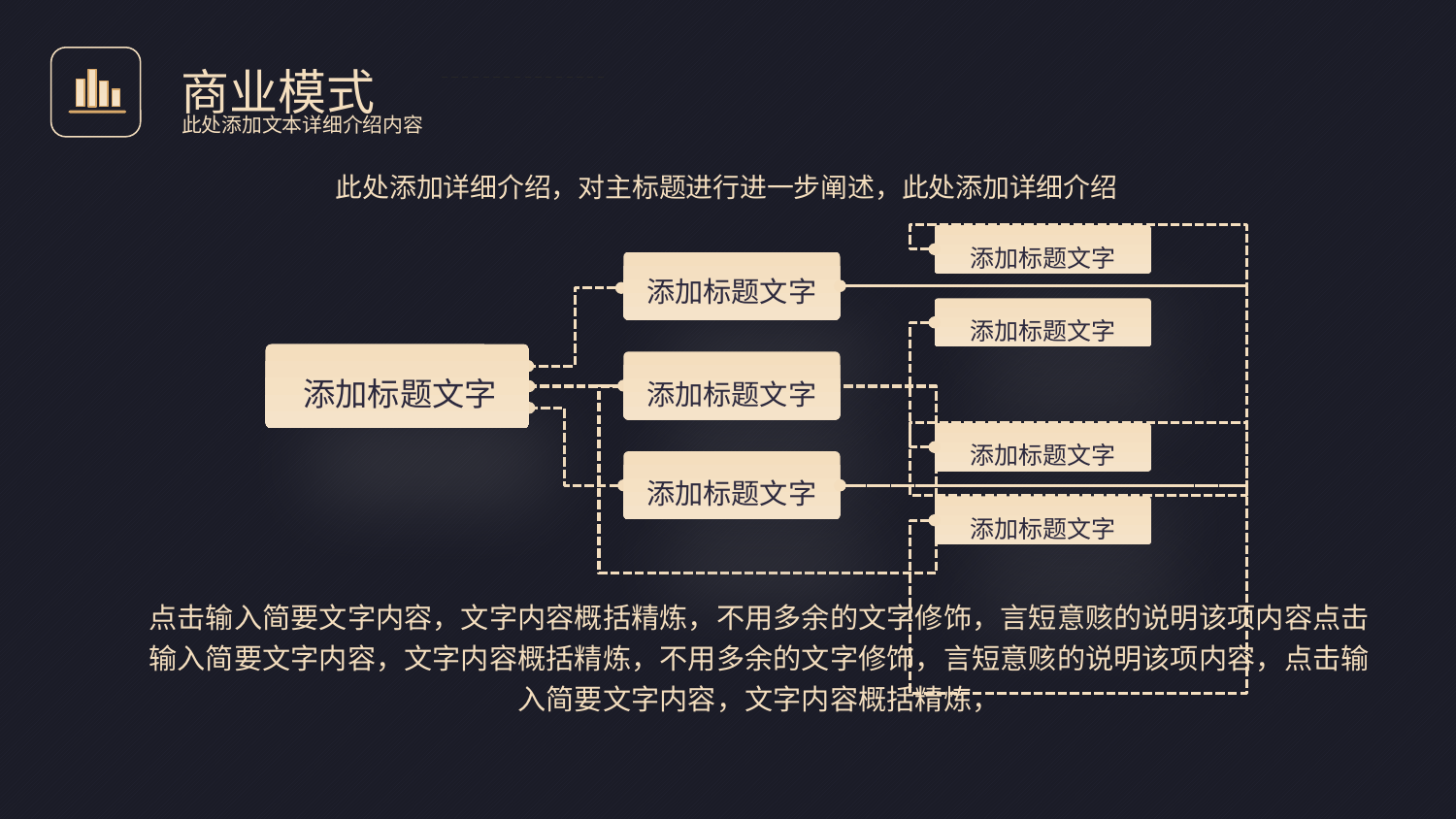

商业模式

此处添加文本详细介绍内容
此处添加详细介绍，对主标题进行进一步阐述，此处添加详细介绍

添加标题文字

添加标题文字

添加标题文字

添加标题文字
添加标题文字

添加标题文字

添加标题文字

添加标题文字
点击输入简要文字内容，文字内容概括精炼，不用多余的文字修饰，言短意赅的说明该项内容点击输入简要文字内容，文字内容概括精炼，不用多余的文字修饰，言短意赅的说明该项内容，点击输入简要文字内容，文字内容概括精炼，